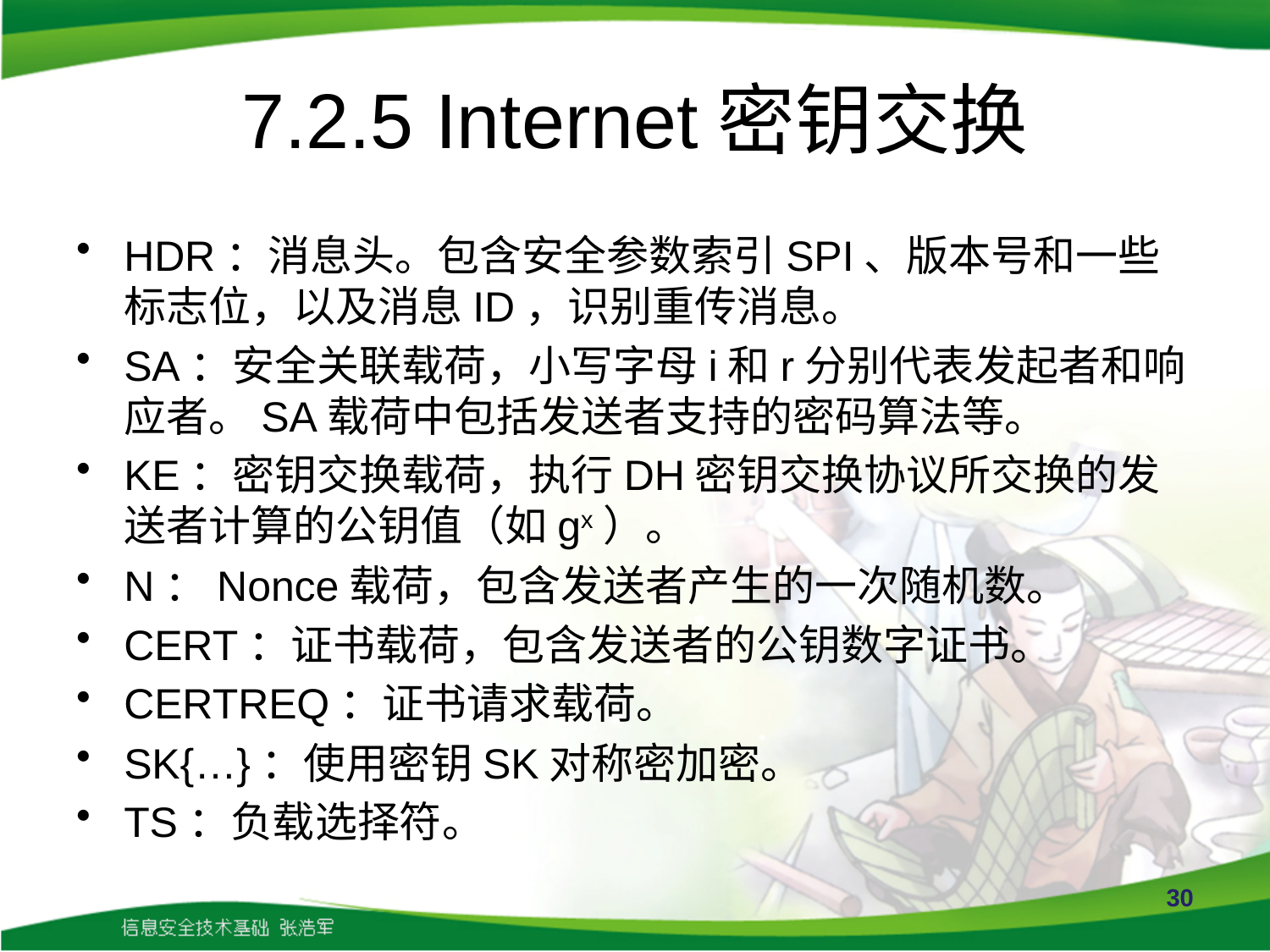

# 7.2.5 Internet密钥交换
HDR：消息头。包含安全参数索引SPI、版本号和一些标志位，以及消息ID，识别重传消息。
SA：安全关联载荷，小写字母i和r分别代表发起者和响应者。SA载荷中包括发送者支持的密码算法等。
KE：密钥交换载荷，执行DH密钥交换协议所交换的发送者计算的公钥值（如gx）。
N：Nonce载荷，包含发送者产生的一次随机数。
CERT：证书载荷，包含发送者的公钥数字证书。
CERTREQ：证书请求载荷。
SK{…}：使用密钥SK对称密加密。
TS：负载选择符。

30